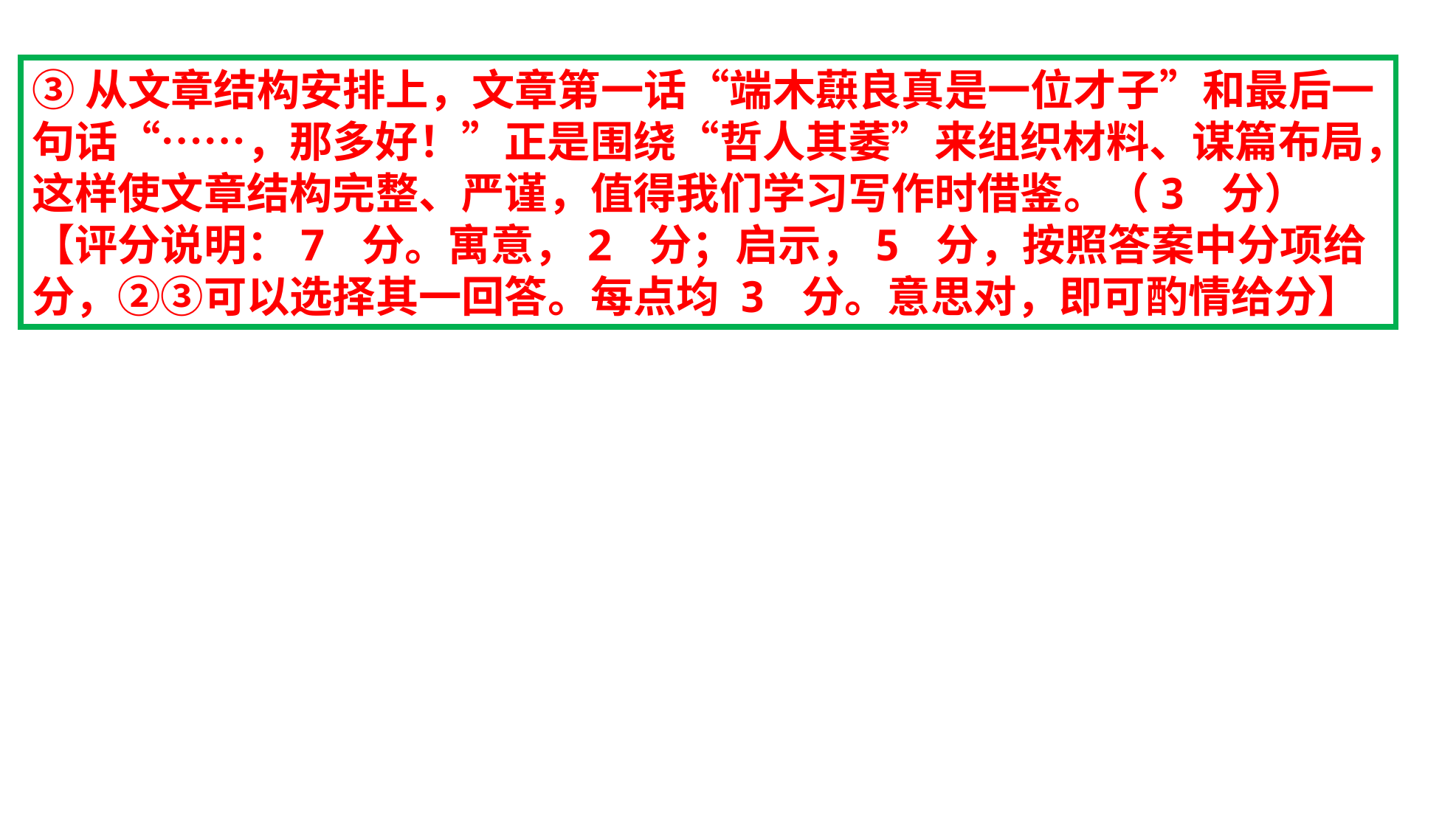

③从文章结构安排上，文章第一话“端木蕻良真是一位才子”和最后一句话“……，那多好！”正是围绕“哲人其萎”来组织材料、谋篇布局，这样使文章结构完整、严谨，值得我们学习写作时借鉴。（3 分）
【评分说明：7 分。寓意，2 分；启示，5 分，按照答案中分项给分，②③可以选择其一回答。每点均 3 分。意思对，即可酌情给分】